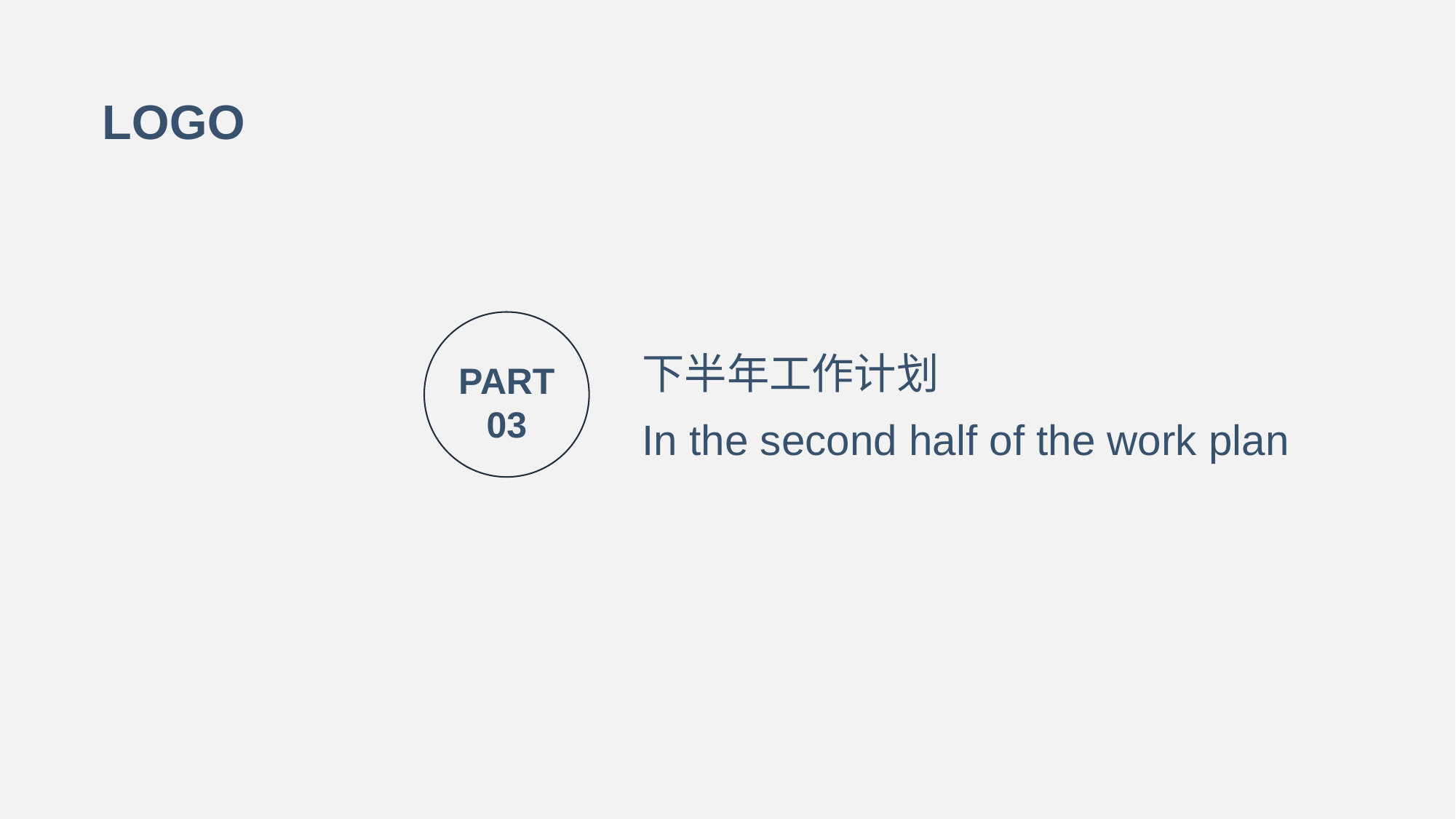

LOGO

下半年工作计划
In the second half of the work plan
PART
03